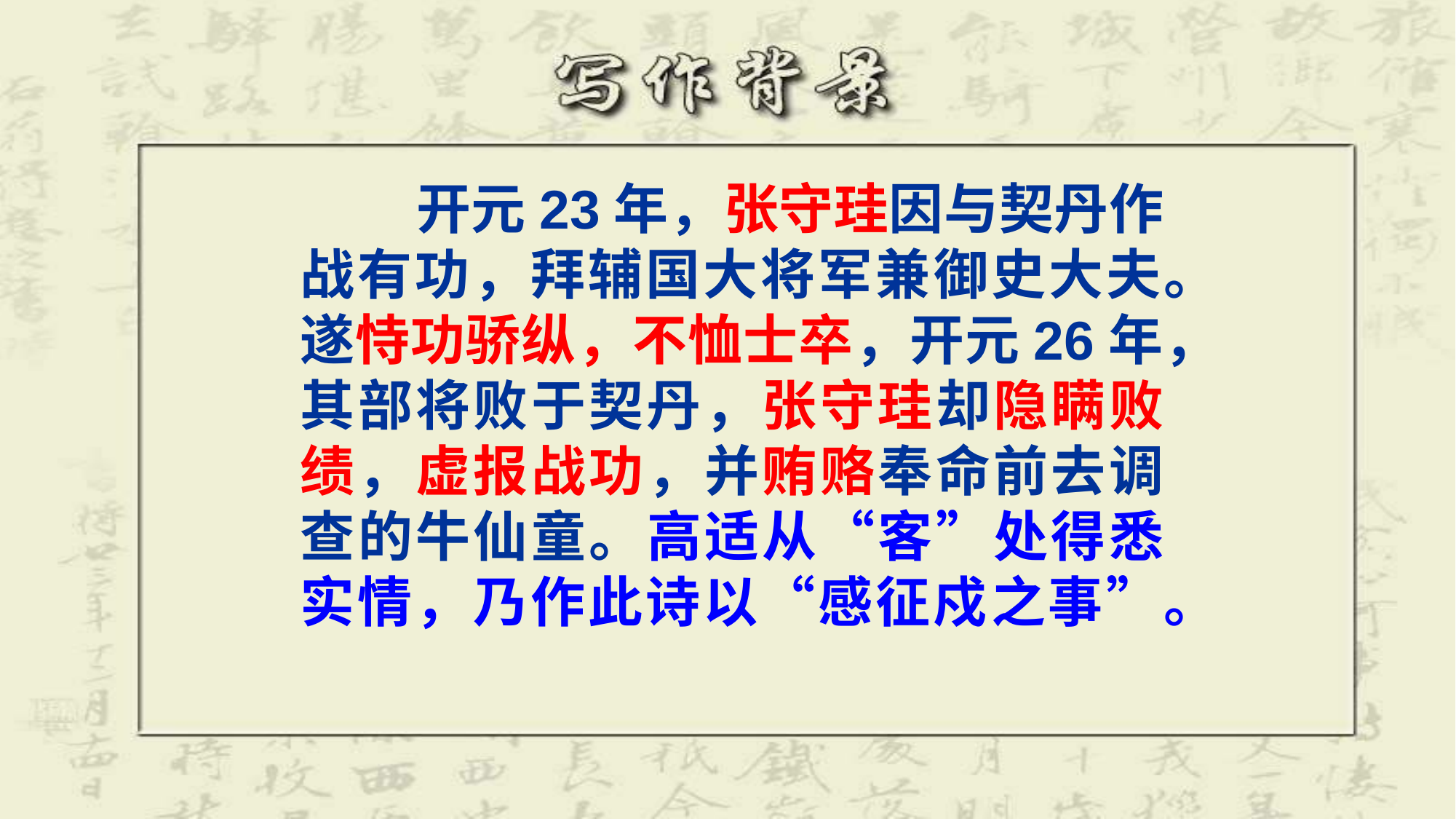

开元23年，张守珪因与契丹作战有功，拜辅国大将军兼御史大夫。遂恃功骄纵，不恤士卒，开元26年，其部将败于契丹，张守珪却隐瞒败绩，虚报战功，并贿赂奉命前去调查的牛仙童。高适从“客”处得悉实情，乃作此诗以“感征戍之事”。